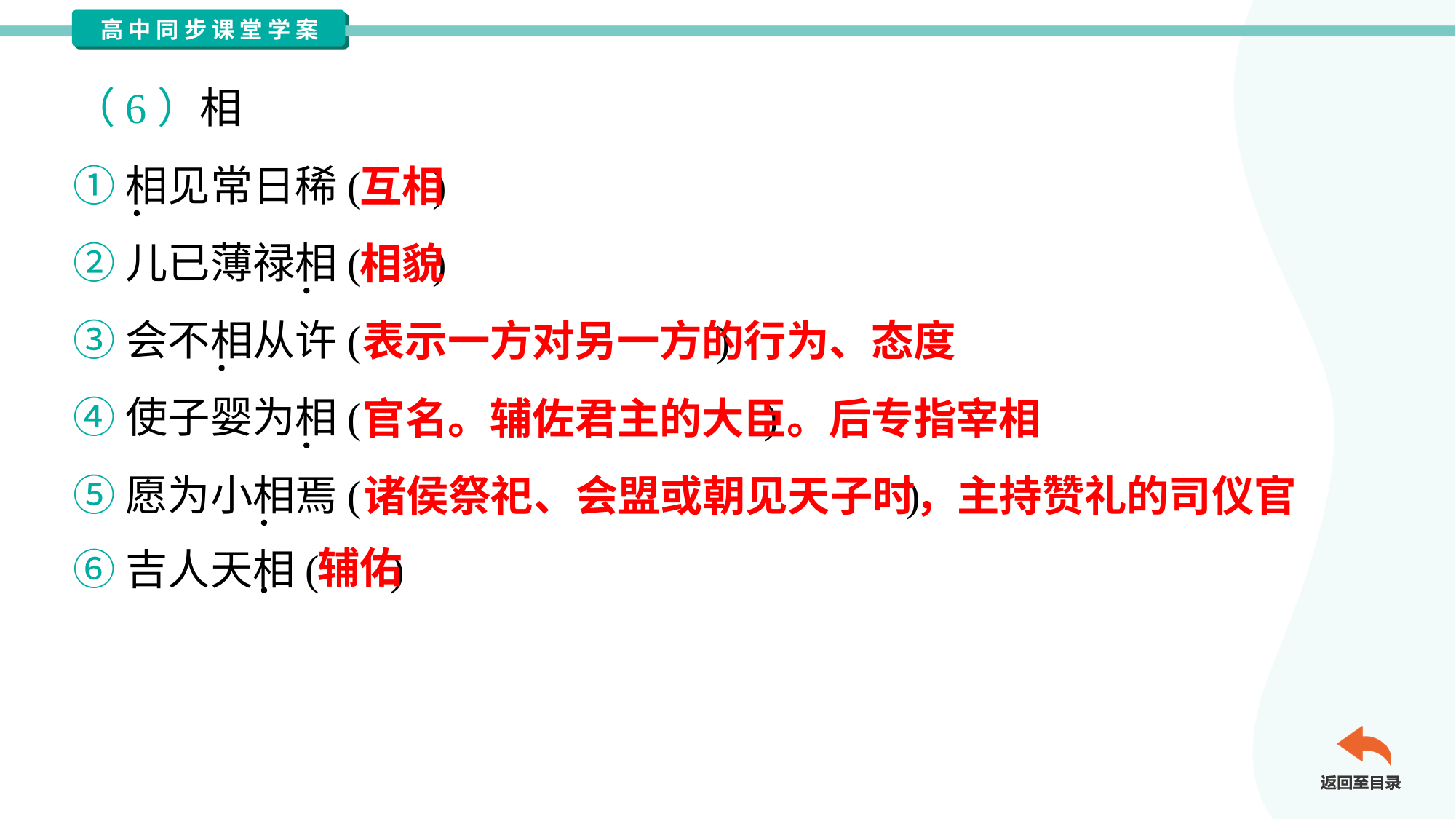

（6）相
①相见常日稀(      )
②儿已薄禄相(      )
③会不相从许(                              )
④使子婴为相(                                  )
⑤愿为小相焉(                                              )
⑥吉人天相(      )
互相
相貌

表示一方对另一方的行为、态度

官名。辅佐君主的大臣。后专指宰相

诸侯祭祀、会盟或朝见天子时，主持赞礼的司仪官

辅佑